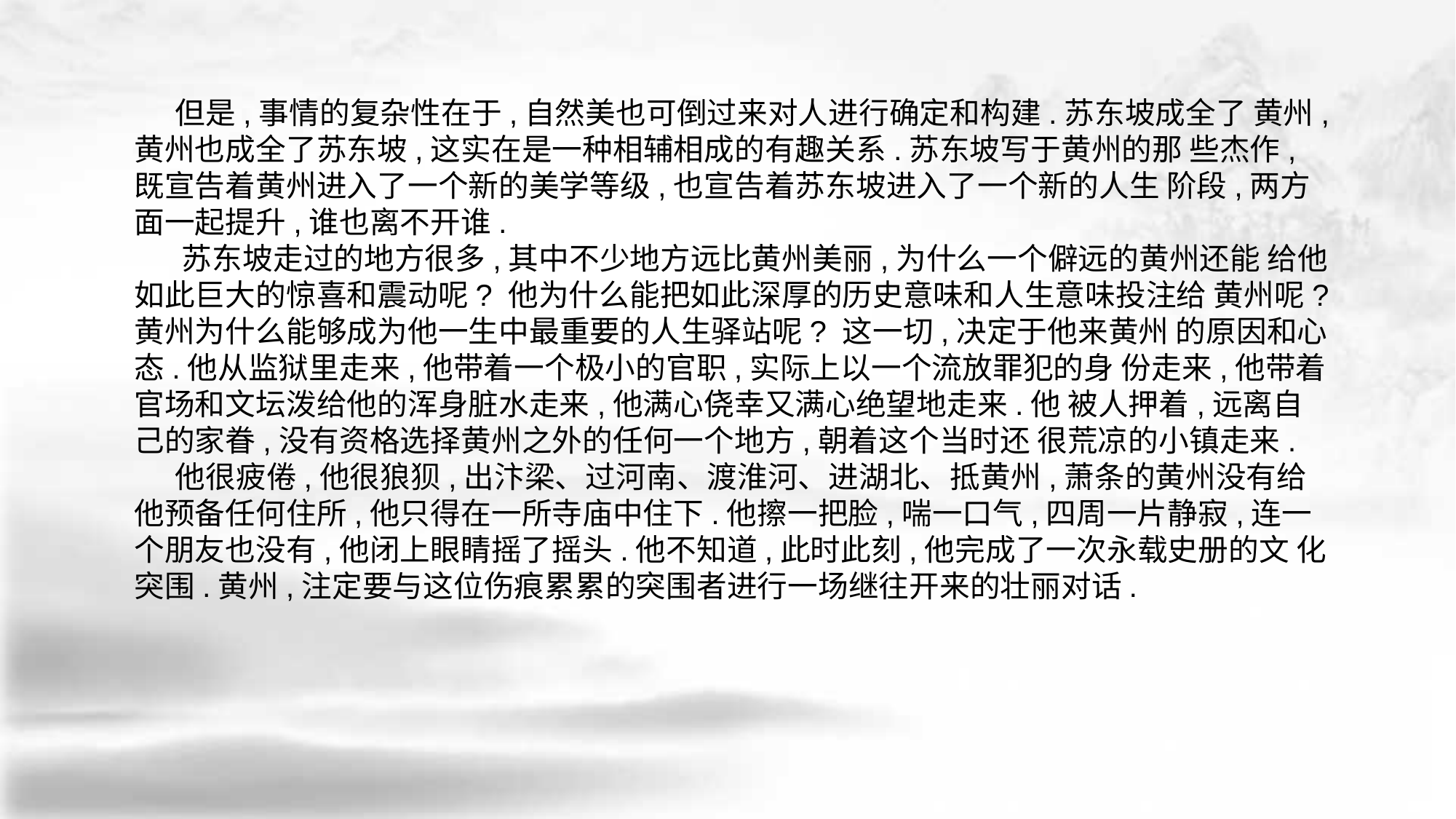

但是,事情的复杂性在于,自然美也可倒过来对人进行确定和构建.苏东坡成全了 黄州,黄州也成全了苏东坡,这实在是一种相辅相成的有趣关系.苏东坡写于黄州的那 些杰作,既宣告着黄州进入了一个新的美学等级,也宣告着苏东坡进入了一个新的人生 阶段,两方面一起提升,谁也离不开谁.
      苏东坡走过的地方很多,其中不少地方远比黄州美丽,为什么一个僻远的黄州还能 给他如此巨大的惊喜和震动呢? 他为什么能把如此深厚的历史意味和人生意味投注给 黄州呢? 黄州为什么能够成为他一生中最重要的人生驿站呢? 这一切,决定于他来黄州 的原因和心态.他从监狱里走来,他带着一个极小的官职,实际上以一个流放罪犯的身 份走来,他带着官场和文坛泼给他的浑身脏水走来,他满心侥幸又满心绝望地走来.他 被人押着,远离自己的家眷,没有资格选择黄州之外的任何一个地方,朝着这个当时还 很荒凉的小镇走来.
     他很疲倦,他很狼狈,出汴梁、过河南、渡淮河、进湖北、抵黄州,萧条的黄州没有给他预备任何住所,他只得在一所寺庙中住下.他擦一把脸,喘一口气,四周一片静寂,连一 个朋友也没有,他闭上眼睛摇了摇头.他不知道,此时此刻,他完成了一次永载史册的文 化突围.黄州,注定要与这位伤痕累累的突围者进行一场继往开来的壮丽对话.